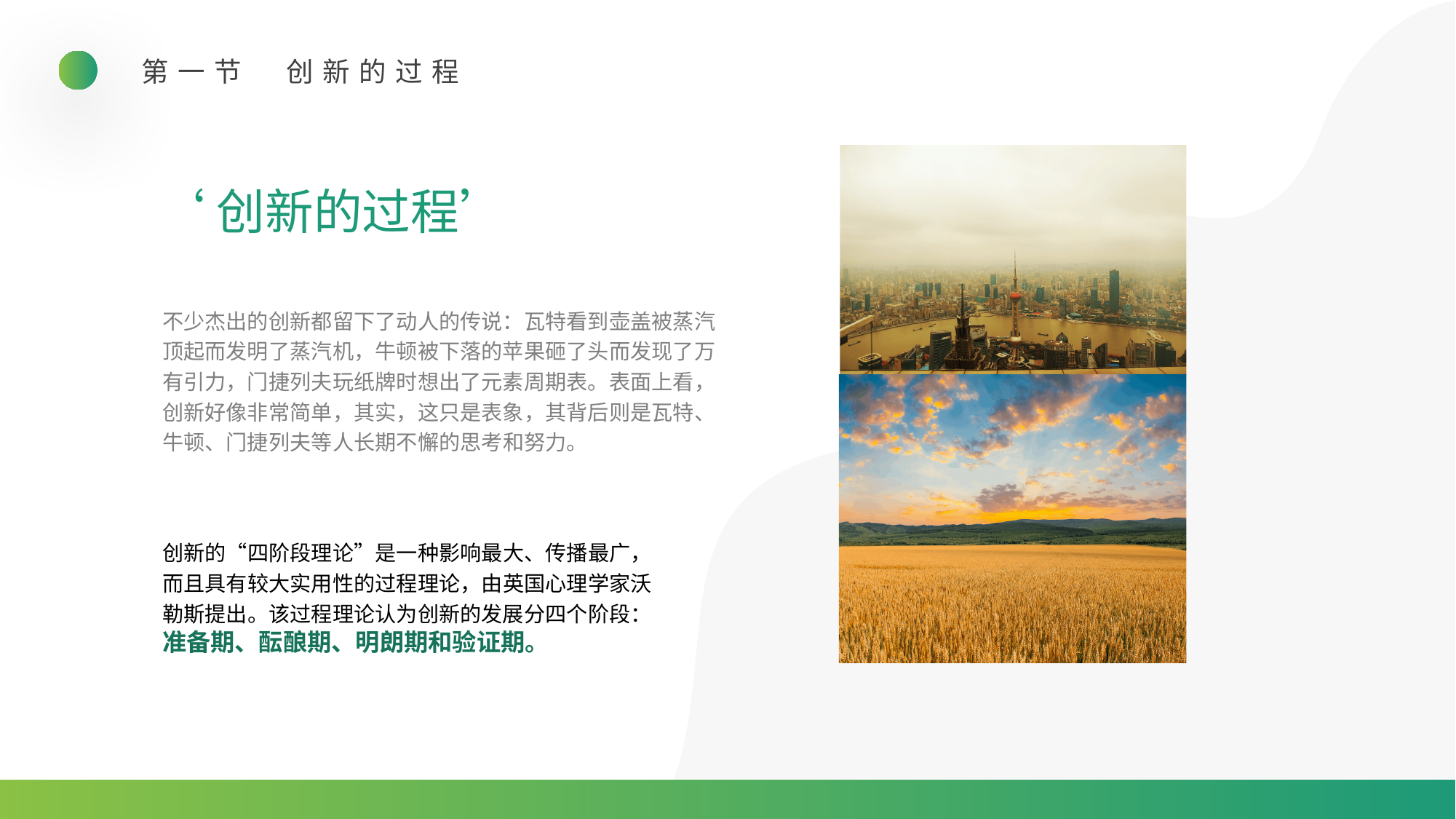

第一节　创新的过程

‘创新的过程’
不少杰出的创新都留下了动人的传说：瓦特看到壶盖被蒸汽顶起而发明了蒸汽机，牛顿被下落的苹果砸了头而发现了万有引力，门捷列夫玩纸牌时想出了元素周期表。表面上看，创新好像非常简单，其实，这只是表象，其背后则是瓦特、牛顿、门捷列夫等人长期不懈的思考和努力。

创新的“四阶段理论”是一种影响最大、传播最广，而且具有较大实用性的过程理论，由英国心理学家沃勒斯提出。该过程理论认为创新的发展分四个阶段：准备期、酝酿期、明朗期和验证期。